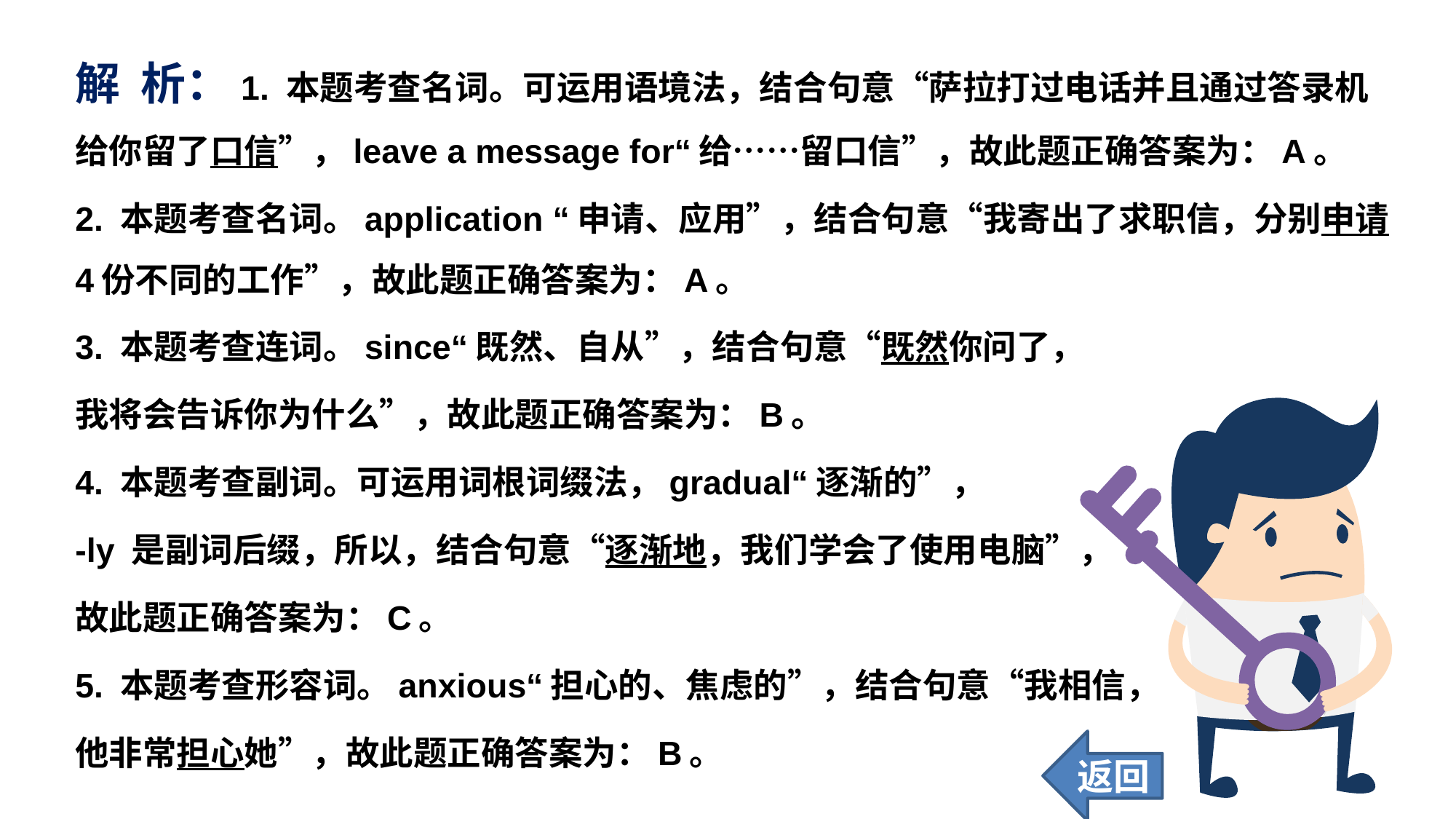

解  析：1. 本题考查名词。可运用语境法，结合句意“萨拉打过电话并且通过答录机给你留了口信”，leave a message for“给……留口信”，故此题正确答案为：A。
2. 本题考查名词。application “申请、应用”，结合句意“我寄出了求职信，分别申请4份不同的工作”，故此题正确答案为：A。
3. 本题考查连词。since“既然、自从”，结合句意“既然你问了，
我将会告诉你为什么”，故此题正确答案为：B。
4. 本题考查副词。可运用词根词缀法，gradual“逐渐的”，
-ly 是副词后缀，所以，结合句意“逐渐地，我们学会了使用电脑”，
故此题正确答案为：C。
5. 本题考查形容词。anxious“担心的、焦虑的”，结合句意“我相信，
他非常担心她”，故此题正确答案为：B。

返回
16